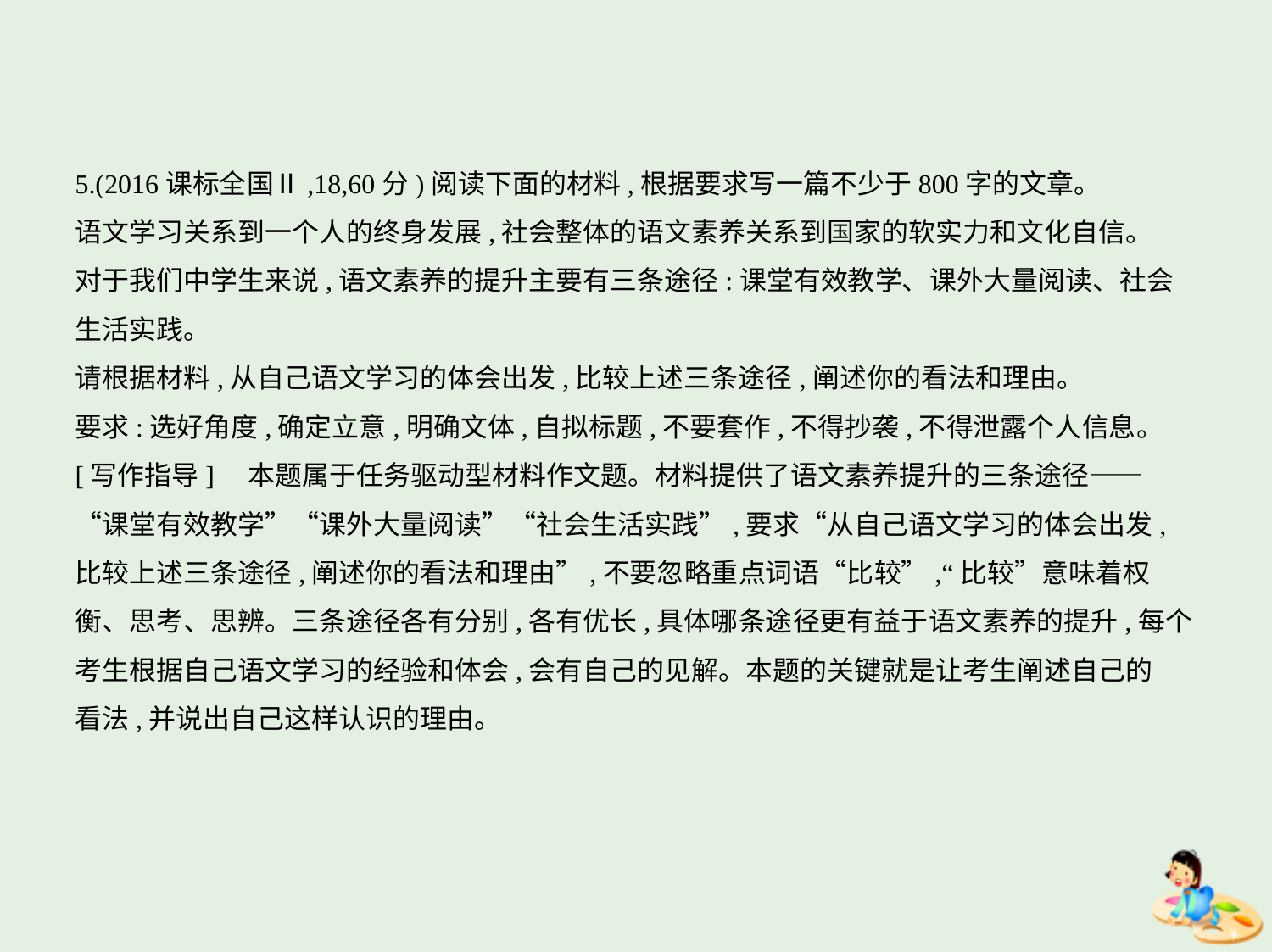

5.(2016课标全国Ⅱ,18,60分)阅读下面的材料,根据要求写一篇不少于800字的文章。
语文学习关系到一个人的终身发展,社会整体的语文素养关系到国家的软实力和文化自信。
对于我们中学生来说,语文素养的提升主要有三条途径:课堂有效教学、课外大量阅读、社会
生活实践。
请根据材料,从自己语文学习的体会出发,比较上述三条途径,阐述你的看法和理由。
要求:选好角度,确定立意,明确文体,自拟标题,不要套作,不得抄袭,不得泄露个人信息。
[写作指导]　本题属于任务驱动型材料作文题。材料提供了语文素养提升的三条途径——
“课堂有效教学”“课外大量阅读”“社会生活实践”,要求“从自己语文学习的体会出发,
比较上述三条途径,阐述你的看法和理由”,不要忽略重点词语“比较”,“比较”意味着权
衡、思考、思辨。三条途径各有分别,各有优长,具体哪条途径更有益于语文素养的提升,每个
考生根据自己语文学习的经验和体会,会有自己的见解。本题的关键就是让考生阐述自己的
看法,并说出自己这样认识的理由。